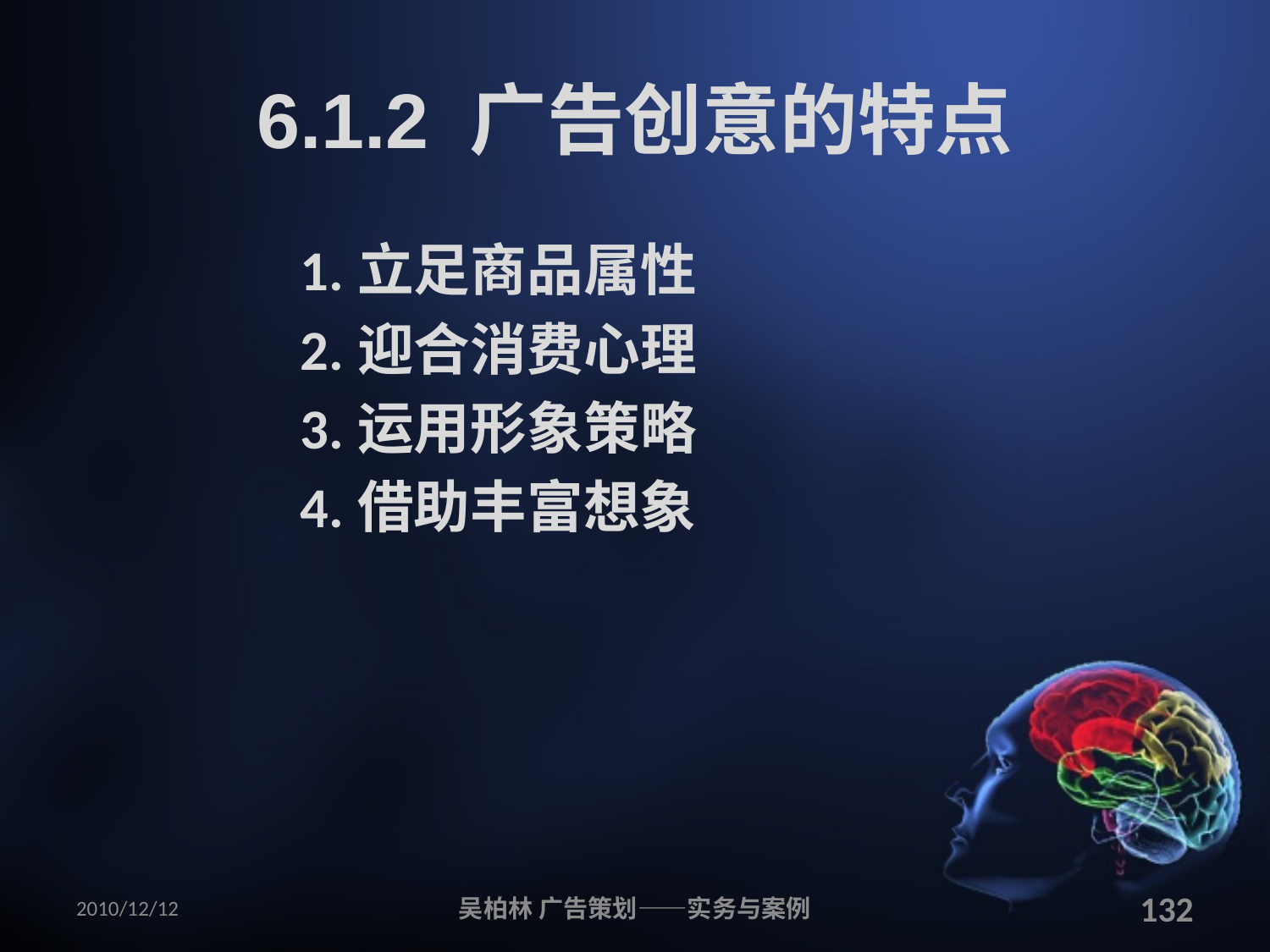

# 6.1.2 广告创意的特点
1.立足商品属性
2.迎合消费心理
3.运用形象策略
4.借助丰富想象
2010/12/12
吴柏林 广告策划——实务与案例
132